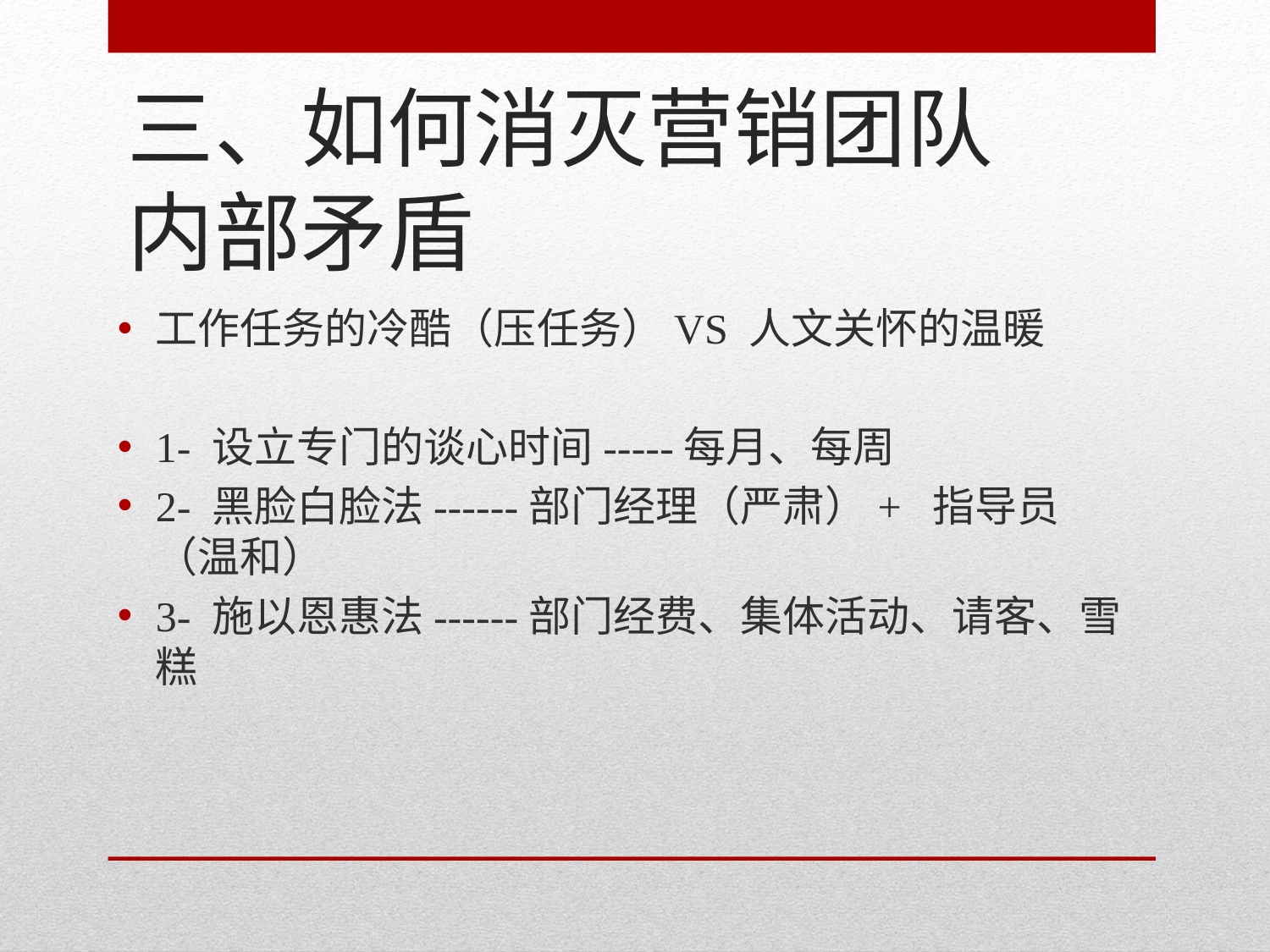

# 三、如何消灭营销团队内部矛盾
工作任务的冷酷（压任务）VS 人文关怀的温暖

1- 设立专门的谈心时间-----每月、每周
2- 黑脸白脸法------部门经理（严肃）+  指导员（温和）
3- 施以恩惠法------部门经费、集体活动、请客、雪糕